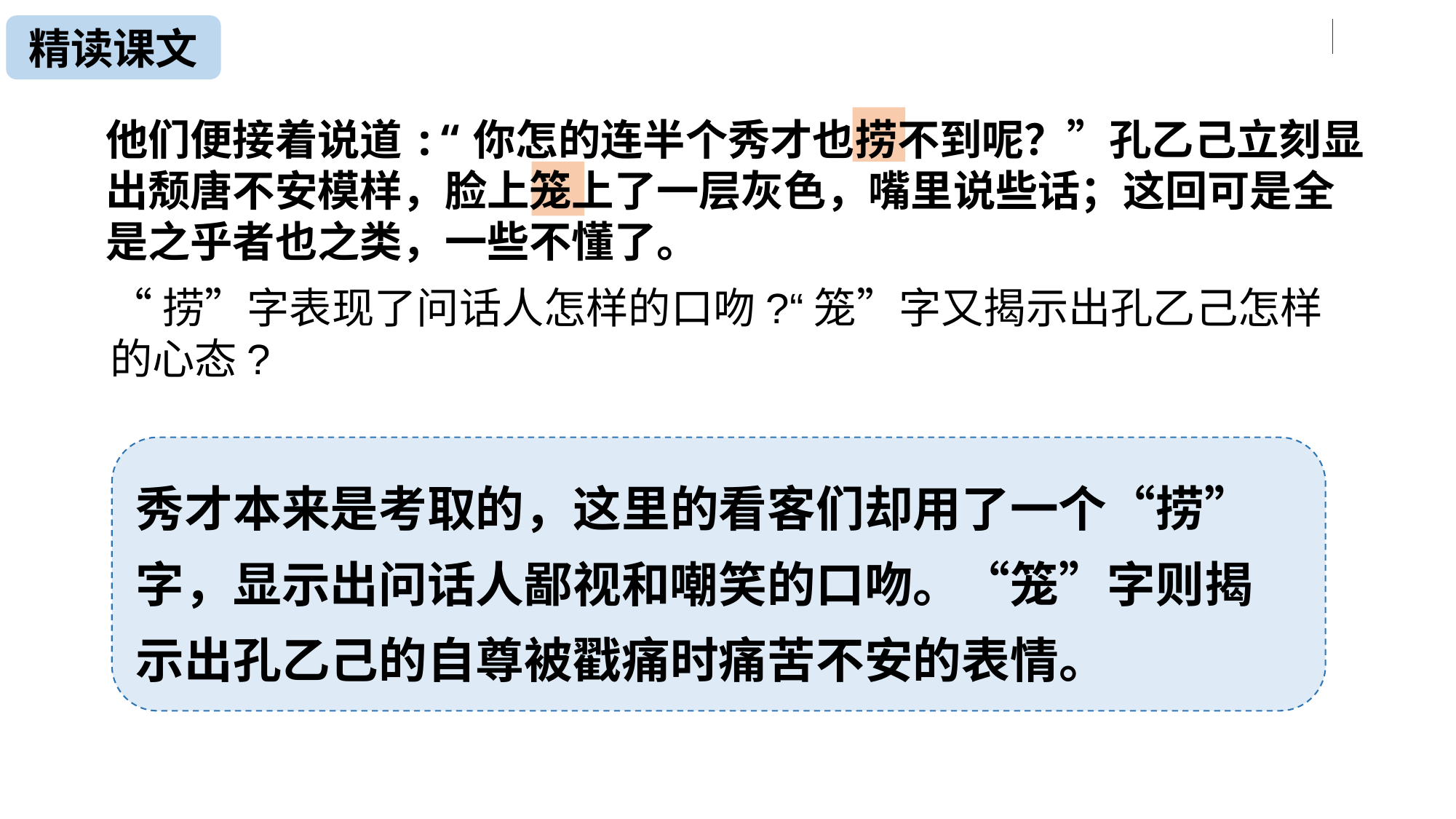

精读课文

他们便接着说道:“你怎的连半个秀才也捞不到呢？”孔乙己立刻显出颓唐不安模样，脸上笼上了一层灰色，嘴里说些话；这回可是全是之乎者也之类，一些不懂了。

“捞”字表现了问话人怎样的口吻?“笼”字又揭示出孔乙己怎样的心态?
秀才本来是考取的，这里的看客们却用了一个“捞”字，显示出问话人鄙视和嘲笑的口吻。“笼”字则揭示出孔乙己的自尊被戳痛时痛苦不安的表情。